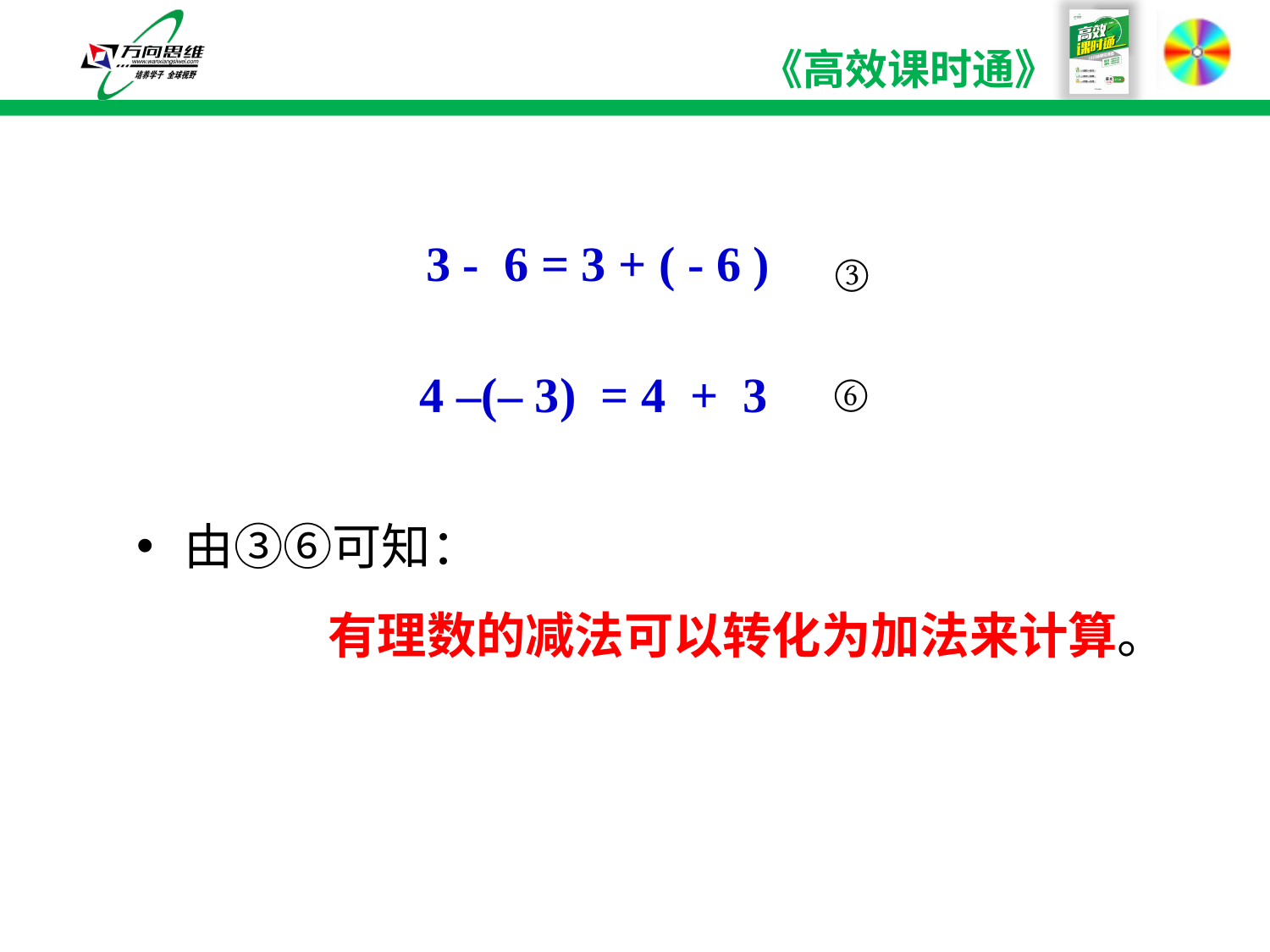

3 -  6 = 3 + ( - 6 )
③
⑥
4 –(– 3)  = 4  +  3
由③⑥可知：
                有理数的减法可以转化为加法来计算。